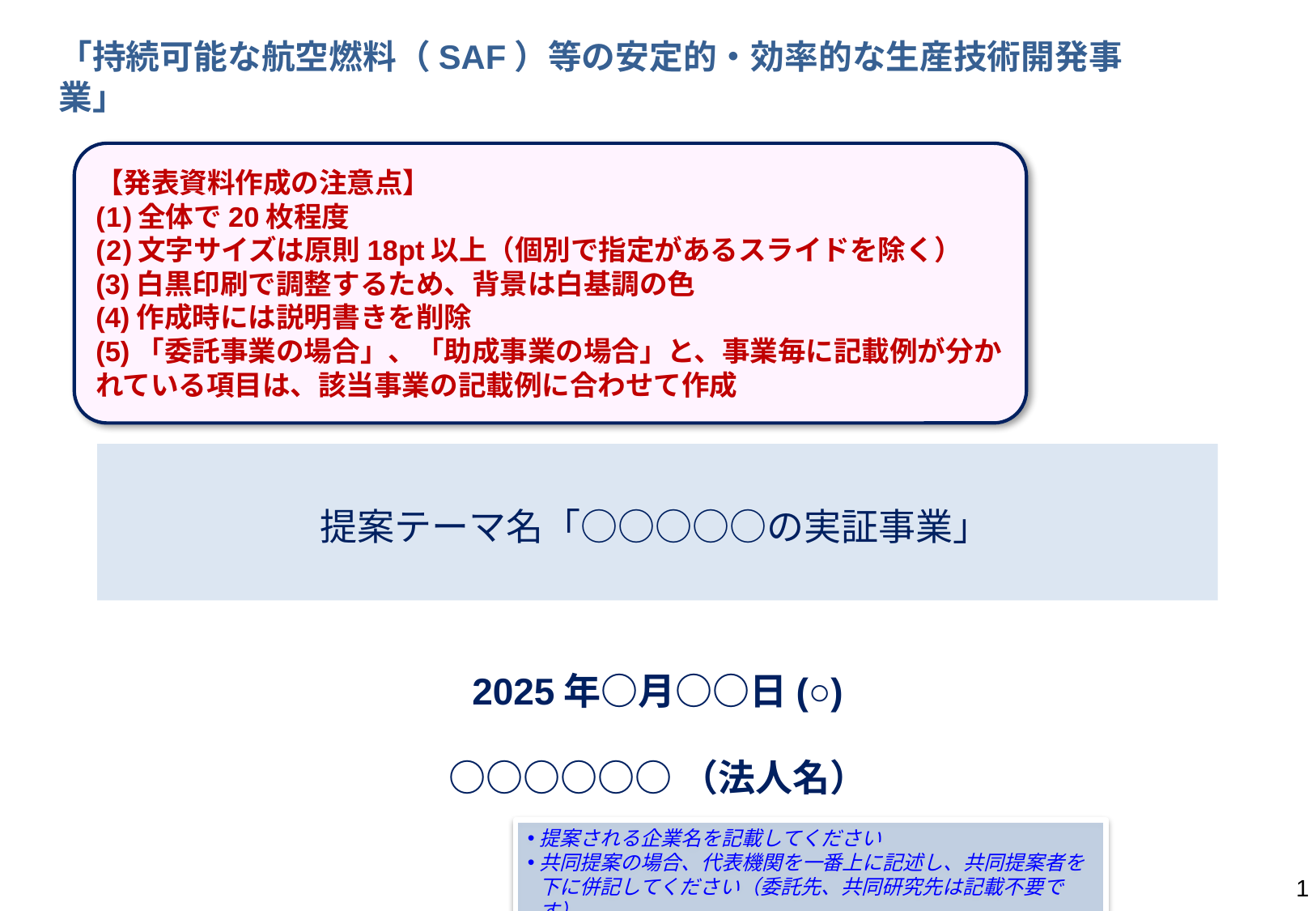

「持続可能な航空燃料（SAF）等の安定的・効率的な生産技術開発事業」
【発表資料作成の注意点】
全体で20枚程度
文字サイズは原則18pt以上（個別で指定があるスライドを除く）
(3)白黒印刷で調整するため、背景は白基調の色
(4)作成時には説明書きを削除
(5)「委託事業の場合」、「助成事業の場合」と、事業毎に記載例が分かれている項目は、該当事業の記載例に合わせて作成

# 提案テーマ名「○○○○○の実証事業」
2025年○月○○日(○)
○○○○○○（法人名）
提案される企業名を記載してください
共同提案の場合、代表機関を一番上に記述し、共同提案者を下に併記してください（委託先、共同研究先は記載不要です）
1